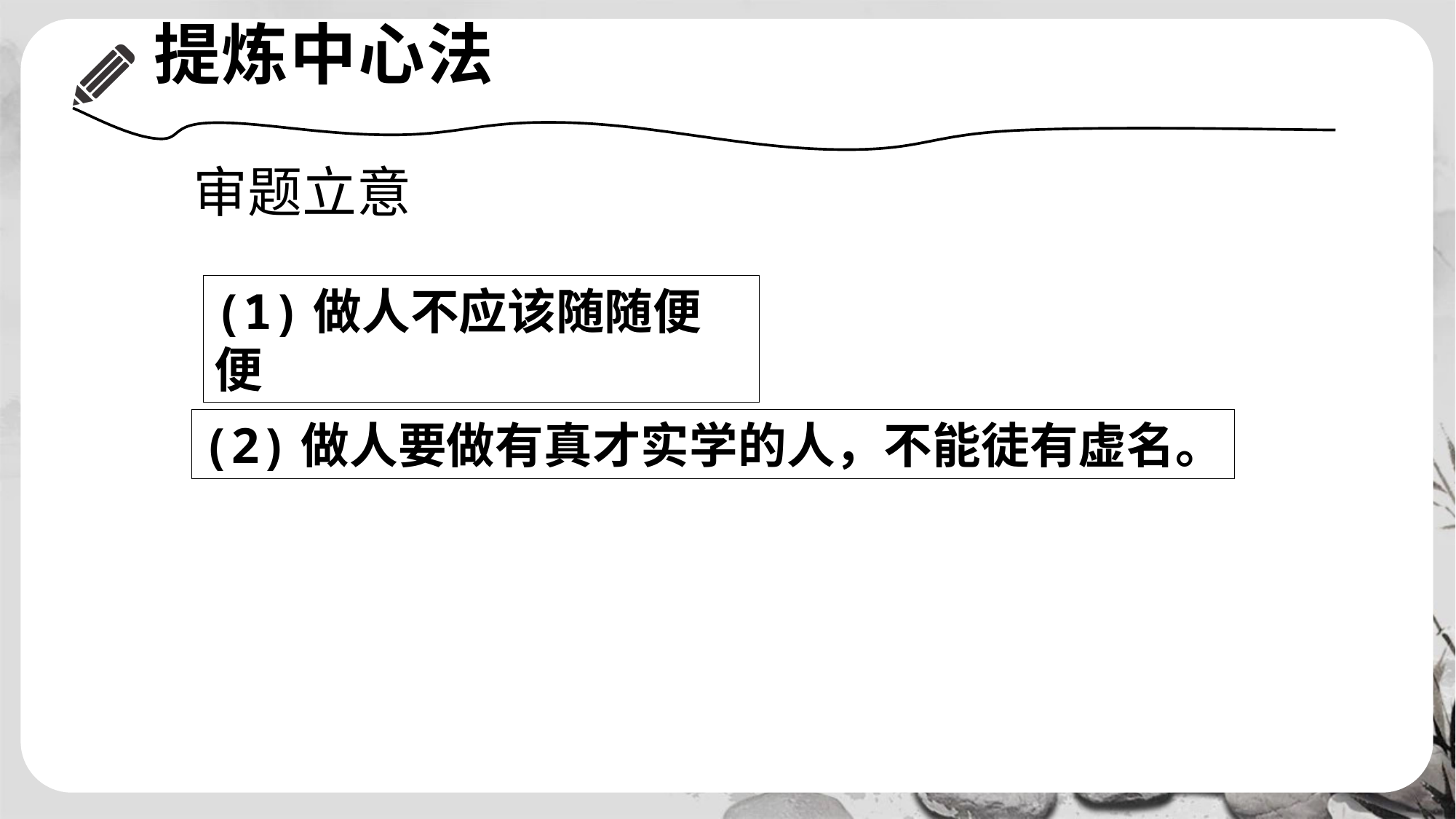

# 提炼中心法
审题立意
(1)做人不应该随随便便
(2)做人要做有真才实学的人，不能徒有虚名。